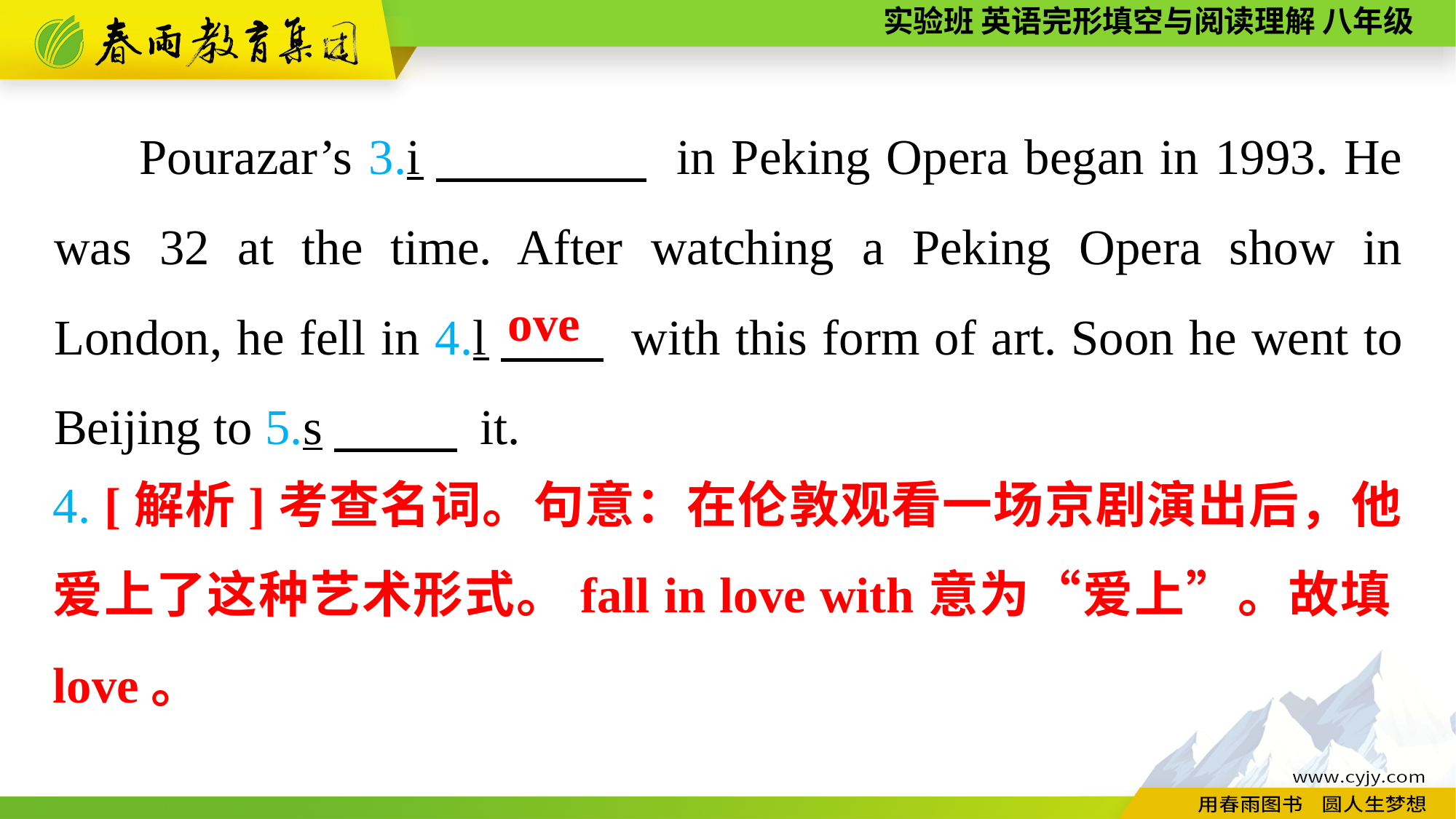

Pourazar’s 3.i　　　　 in Peking Opera began in 1993. He was 32 at the time. After watching a Peking Opera show in London, he fell in 4.l　　 with this form of art. Soon he went to Beijing to 5.s　　   it.
ove
4. [解析]考查名词。句意：在伦敦观看一场京剧演出后，他爱上了这种艺术形式。fall in love with意为“爱上”。故填love。